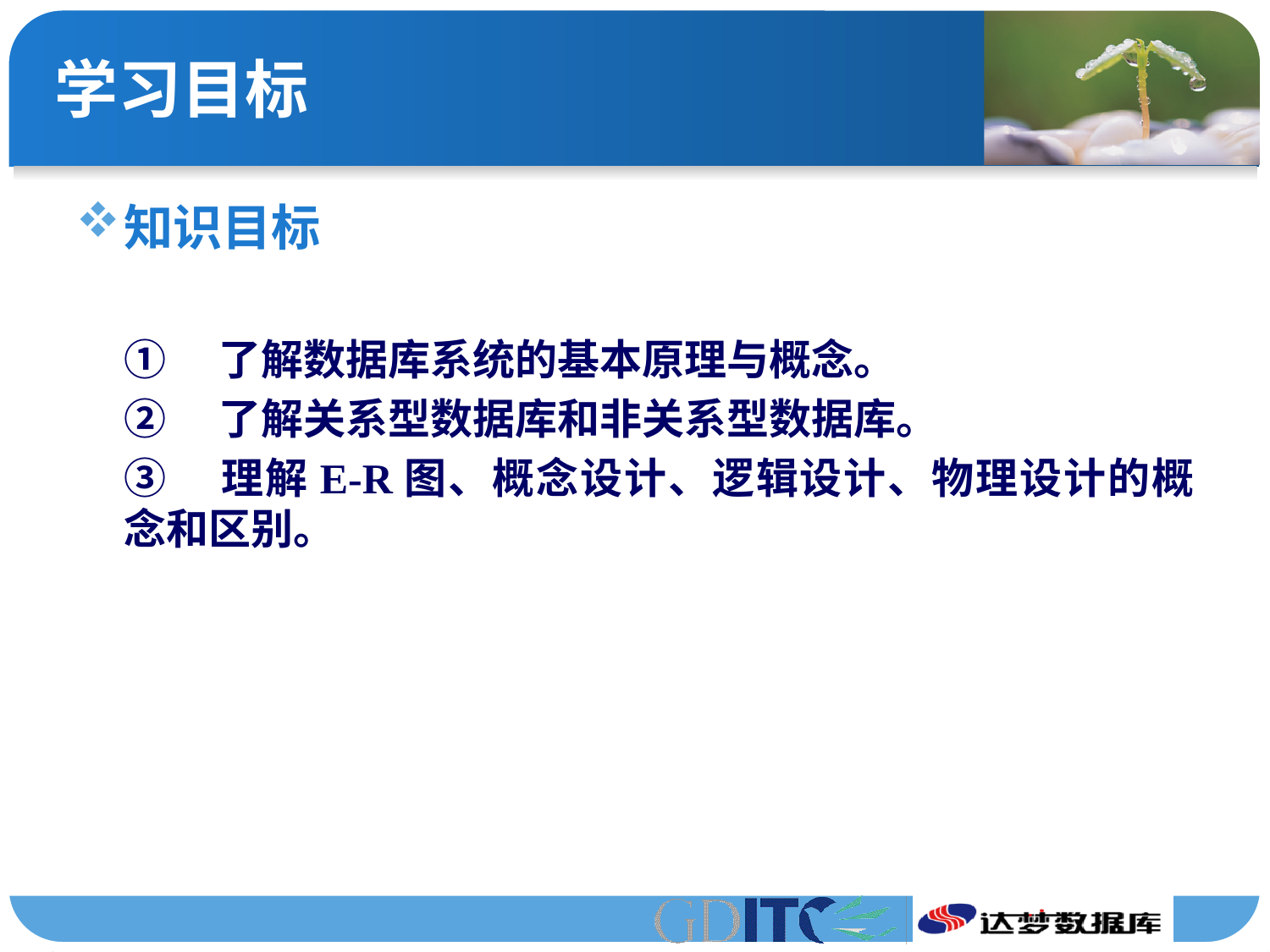

# 学习目标
知识目标

①　了解数据库系统的基本原理与概念。
②　了解关系型数据库和非关系型数据库。
③　理解E-R图、概念设计、逻辑设计、物理设计的概念和区别。